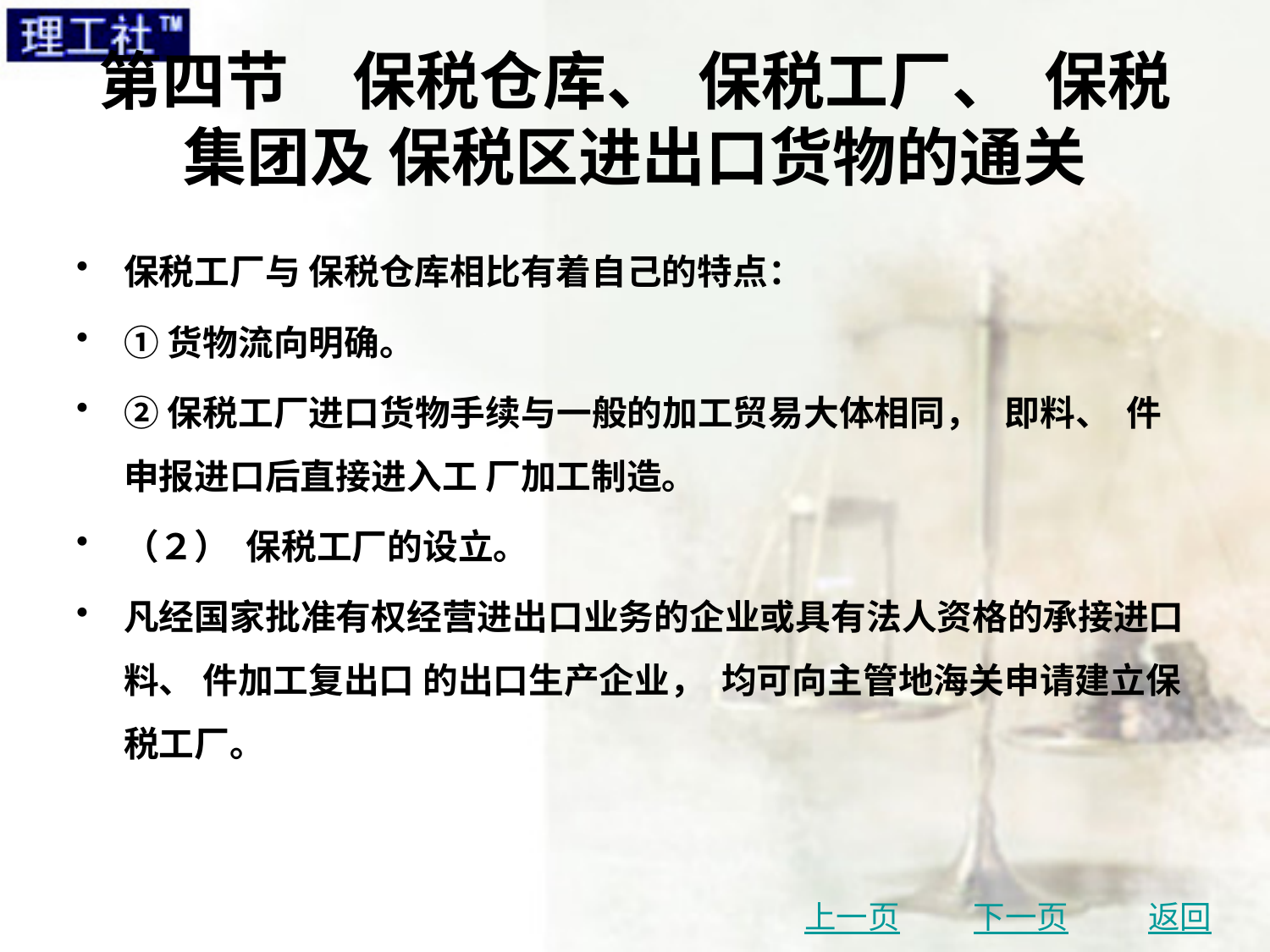

# 第四节　保税仓库、  保税工厂、  保税集团及 保税区进出口货物的通关
保税工厂与 保税仓库相比有着自己的特点：
①货物流向明确。
②保税工厂进口货物手续与一般的加工贸易大体相同，   即料、  件申报进口后直接进入工 厂加工制造。
（２）  保税工厂的设立。
凡经国家批准有权经营进出口业务的企业或具有法人资格的承接进口料、 件加工复出口 的出口生产企业，  均可向主管地海关申请建立保税工厂。

上一页
下一页
返回